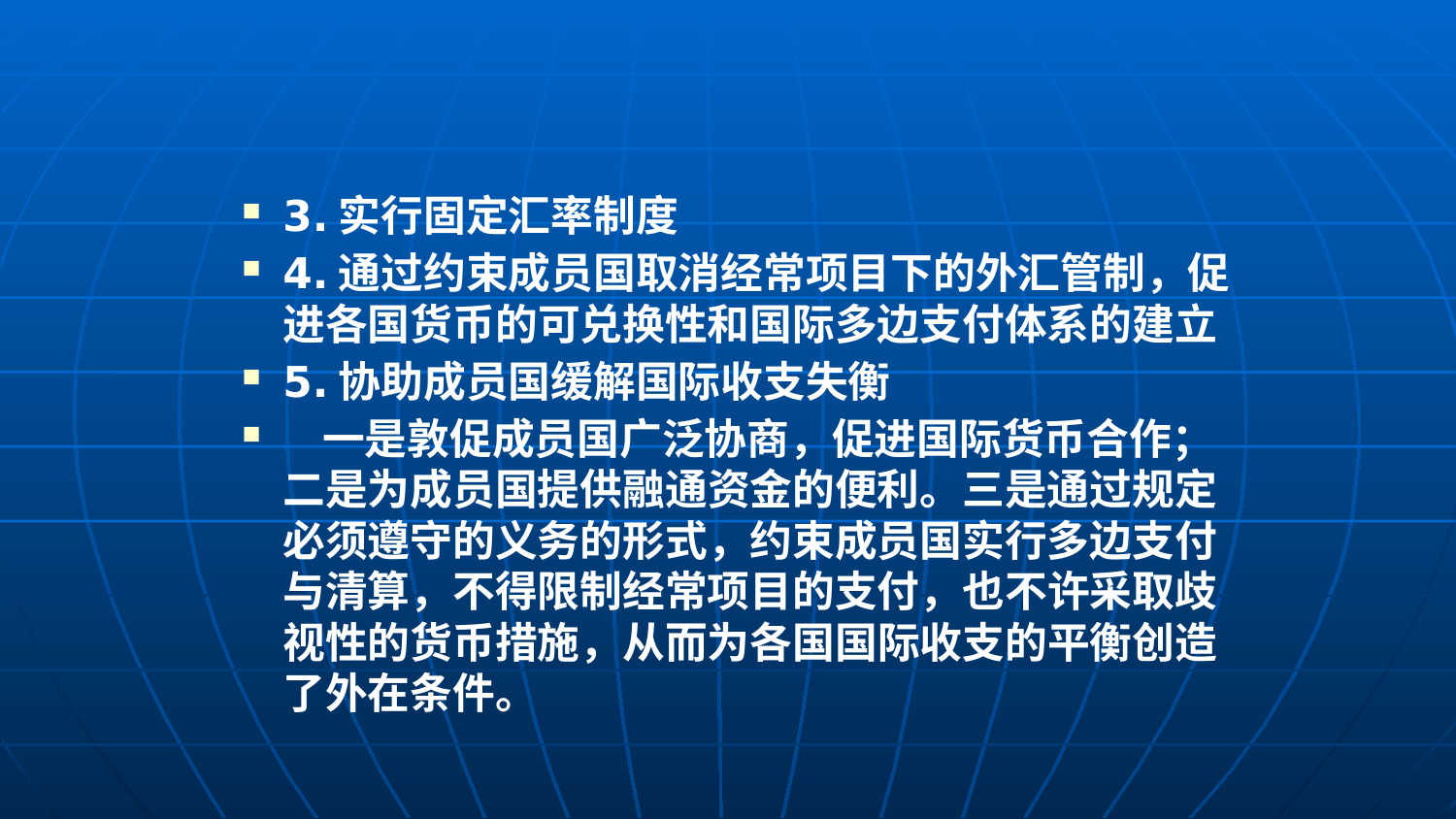

#
3.实行固定汇率制度
4.通过约束成员国取消经常项目下的外汇管制，促进各国货币的可兑换性和国际多边支付体系的建立
5.协助成员国缓解国际收支失衡
   一是敦促成员国广泛协商，促进国际货币合作；二是为成员国提供融通资金的便利。三是通过规定必须遵守的义务的形式，约束成员国实行多边支付与清算，不得限制经常项目的支付，也不许采取歧视性的货币措施，从而为各国国际收支的平衡创造了外在条件。